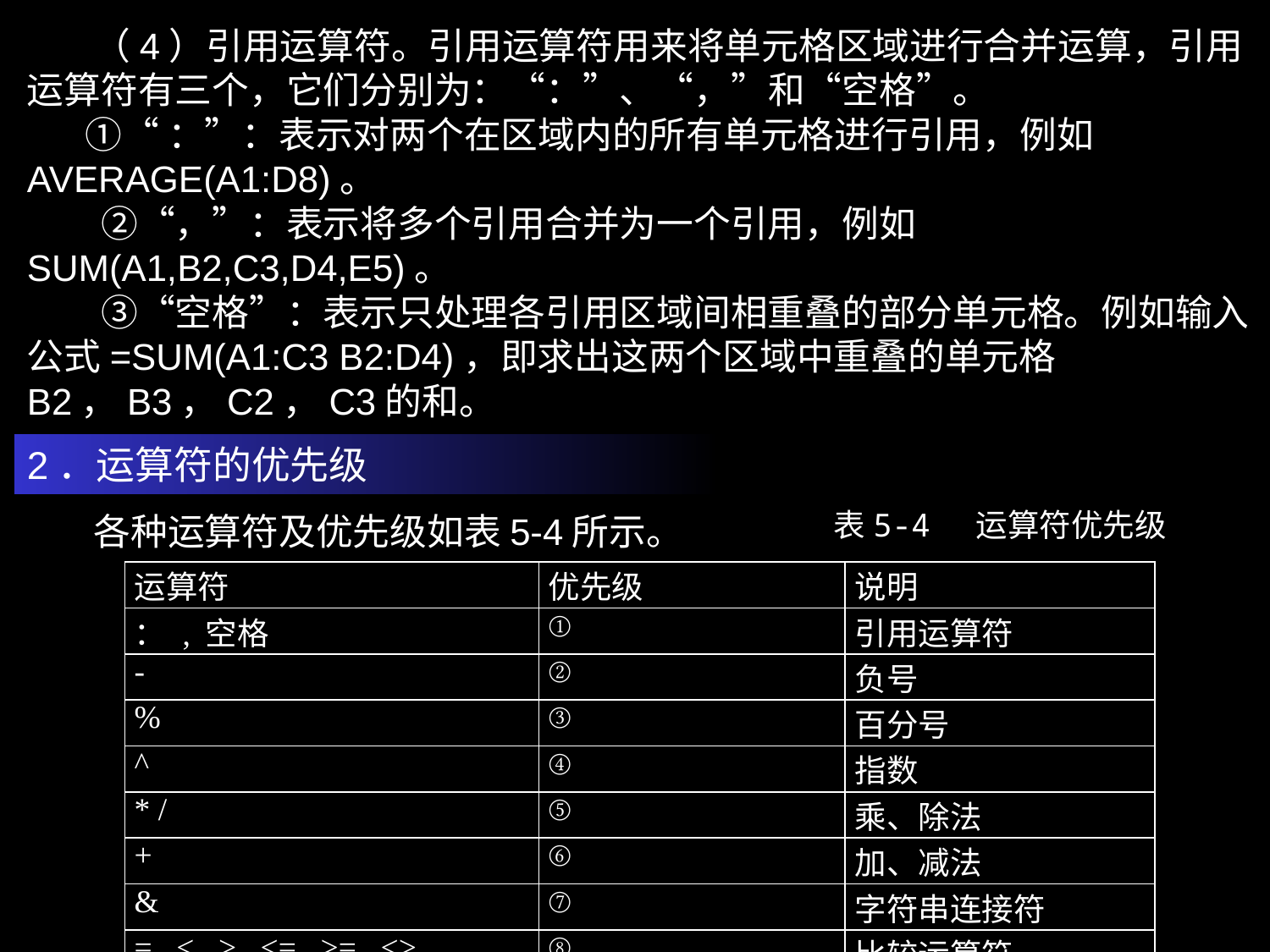

（4）引用运算符。引用运算符用来将单元格区域进行合并运算，引用运算符有三个，它们分别为：“：”、“，”和“空格”。
       ①“：”：表示对两个在区域内的所有单元格进行引用，例如AVERAGE(A1:D8)。
　　②“，”：表示将多个引用合并为一个引用，例如SUM(A1,B2,C3,D4,E5)。
　　③“空格”：表示只处理各引用区域间相重叠的部分单元格。例如输入公式=SUM(A1:C3 B2:D4)，即求出这两个区域中重叠的单元格B2，B3，C2，C3的和。
2．运算符的优先级
表5-4  运算符优先级
       各种运算符及优先级如表5-4所示。
| 运算符 | 优先级 | 说明 |
| --- | --- | --- |
| ： , 空格 | ① | 引用运算符 |
| - | ② | 负号 |
| % | ③ | 百分号 |
| ^ | ④ | 指数 |
| \* / | ⑤ | 乘、除法 |
| + | ⑥ | 加、减法 |
| & | ⑦ | 字符串连接符 |
| = < > <= >= <> | ⑧ | 比较运算符 |